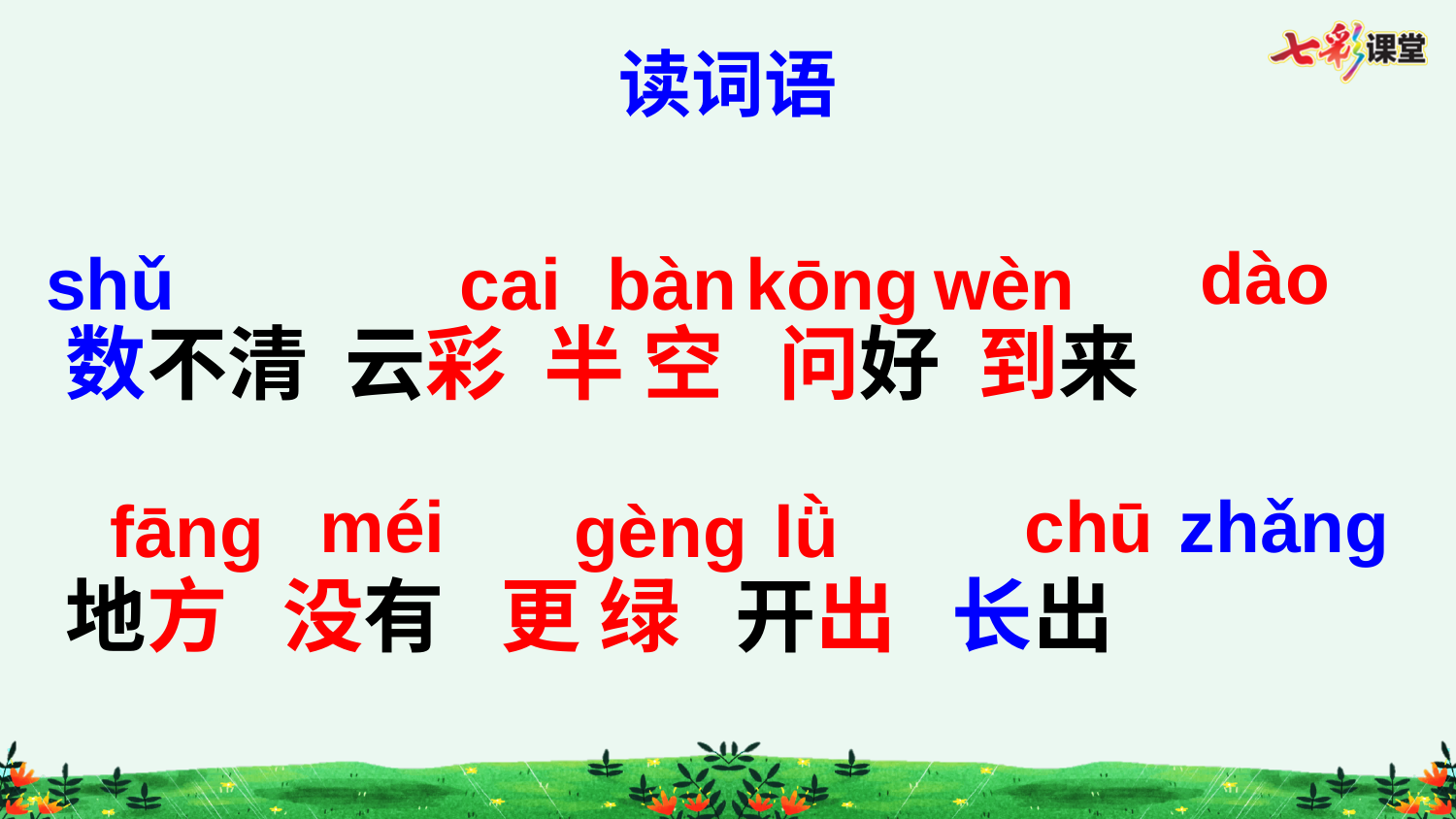

读词语
dào
shǔ
cai
bàn
kōng
wèn
数不清  云彩  半 空   问好  到来

地方   没有   更 绿   开出   长出
méi
chū
zhǎng
fāng
gèng
lǜ